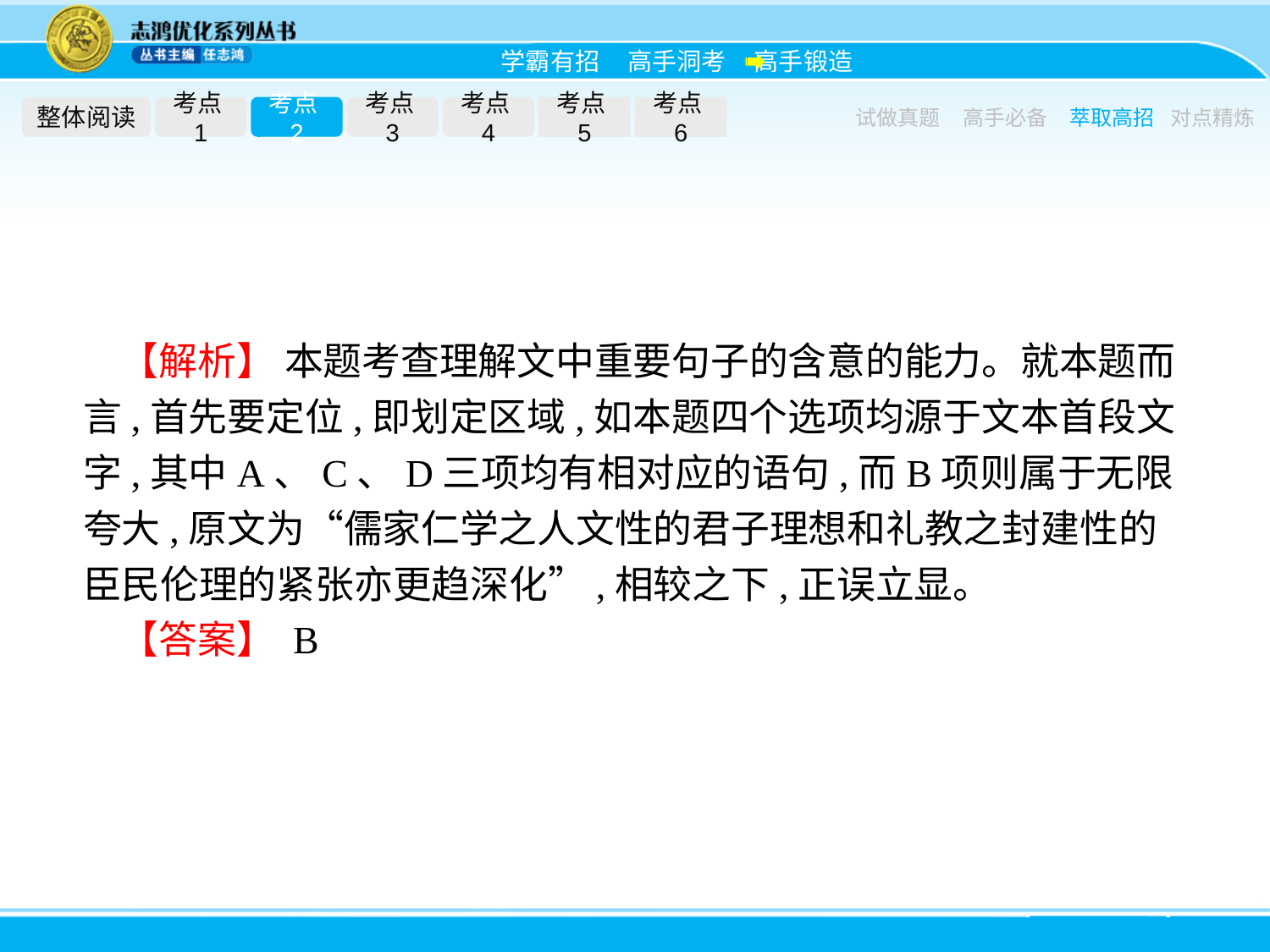

整体阅读
考点1
考点2
考点3
考点4
考点5
考点6
试做真题
高手必备
萃取高招
对点精炼
【解析】 本题考查理解文中重要句子的含意的能力。就本题而言,首先要定位,即划定区域,如本题四个选项均源于文本首段文字,其中A、C、D三项均有相对应的语句,而B项则属于无限夸大,原文为“儒家仁学之人文性的君子理想和礼教之封建性的臣民伦理的紧张亦更趋深化”,相较之下,正误立显。
【答案】 B